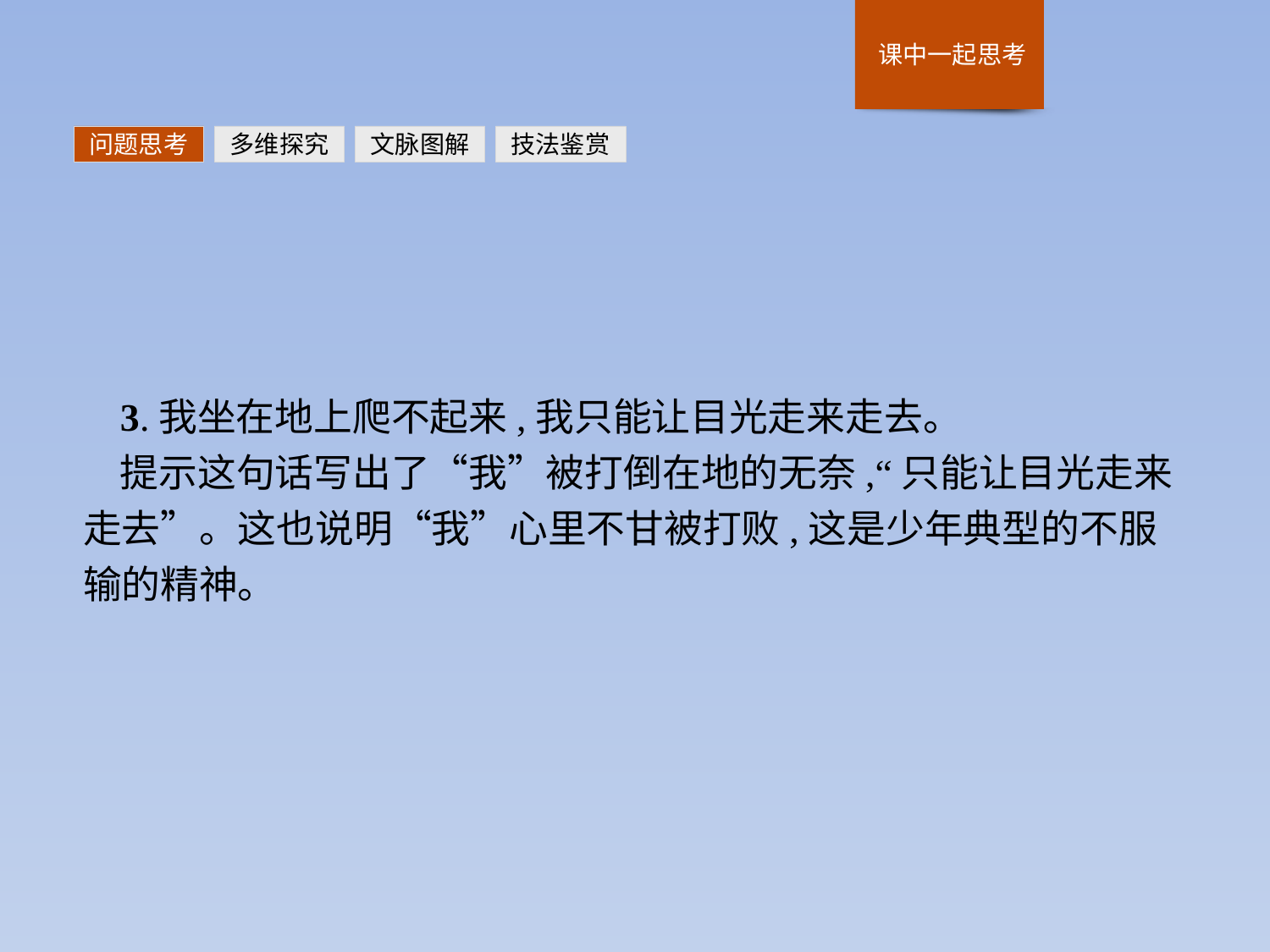

问题思考
多维探究
文脉图解
技法鉴赏
3.我坐在地上爬不起来,我只能让目光走来走去。
提示这句话写出了“我”被打倒在地的无奈,“只能让目光走来走去”。这也说明“我”心里不甘被打败,这是少年典型的不服输的精神。